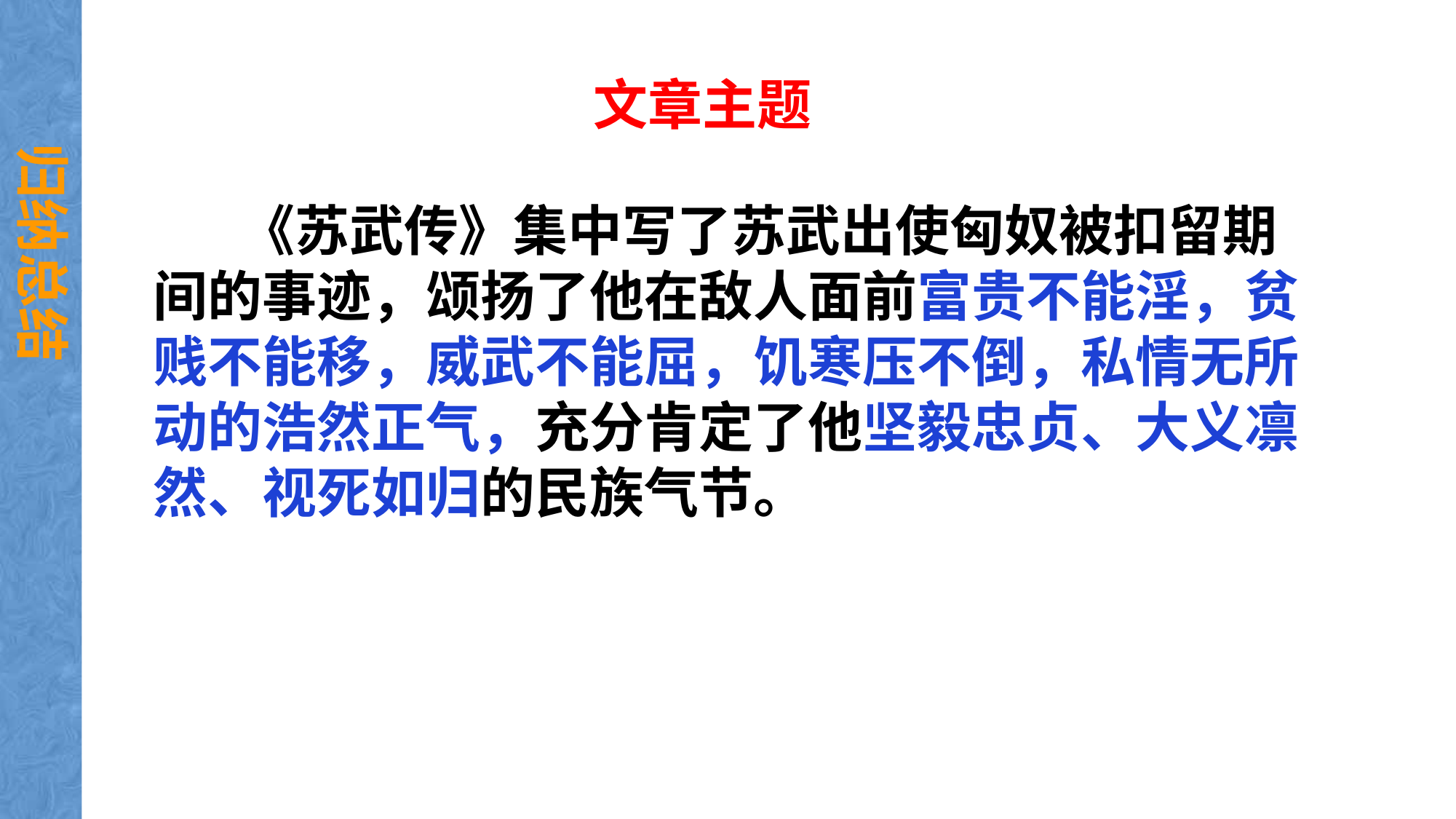

文章主题
归纳总结
        《苏武传》集中写了苏武出使匈奴被扣留期间的事迹，颂扬了他在敌人面前富贵不能淫，贫贱不能移，威武不能屈，饥寒压不倒，私情无所动的浩然正气，充分肯定了他坚毅忠贞、大义凛然、视死如归的民族气节。